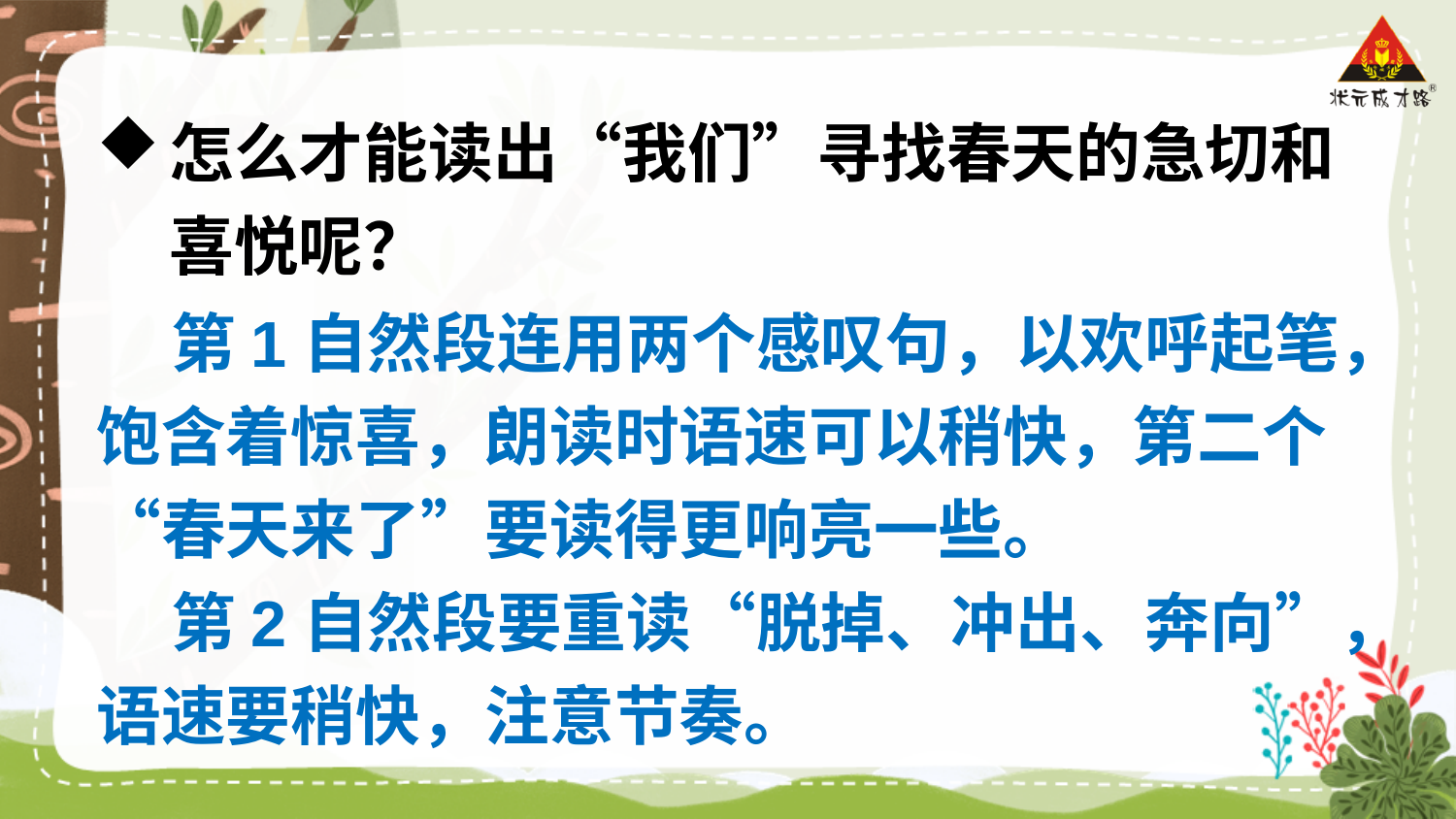

怎么才能读出“我们”寻找春天的急切和喜悦呢？
    第1自然段连用两个感叹句，以欢呼起笔，饱含着惊喜，朗读时语速可以稍快，第二个“春天来了”要读得更响亮一些。
    第2自然段要重读“脱掉、冲出、奔向”，语速要稍快，注意节奏。